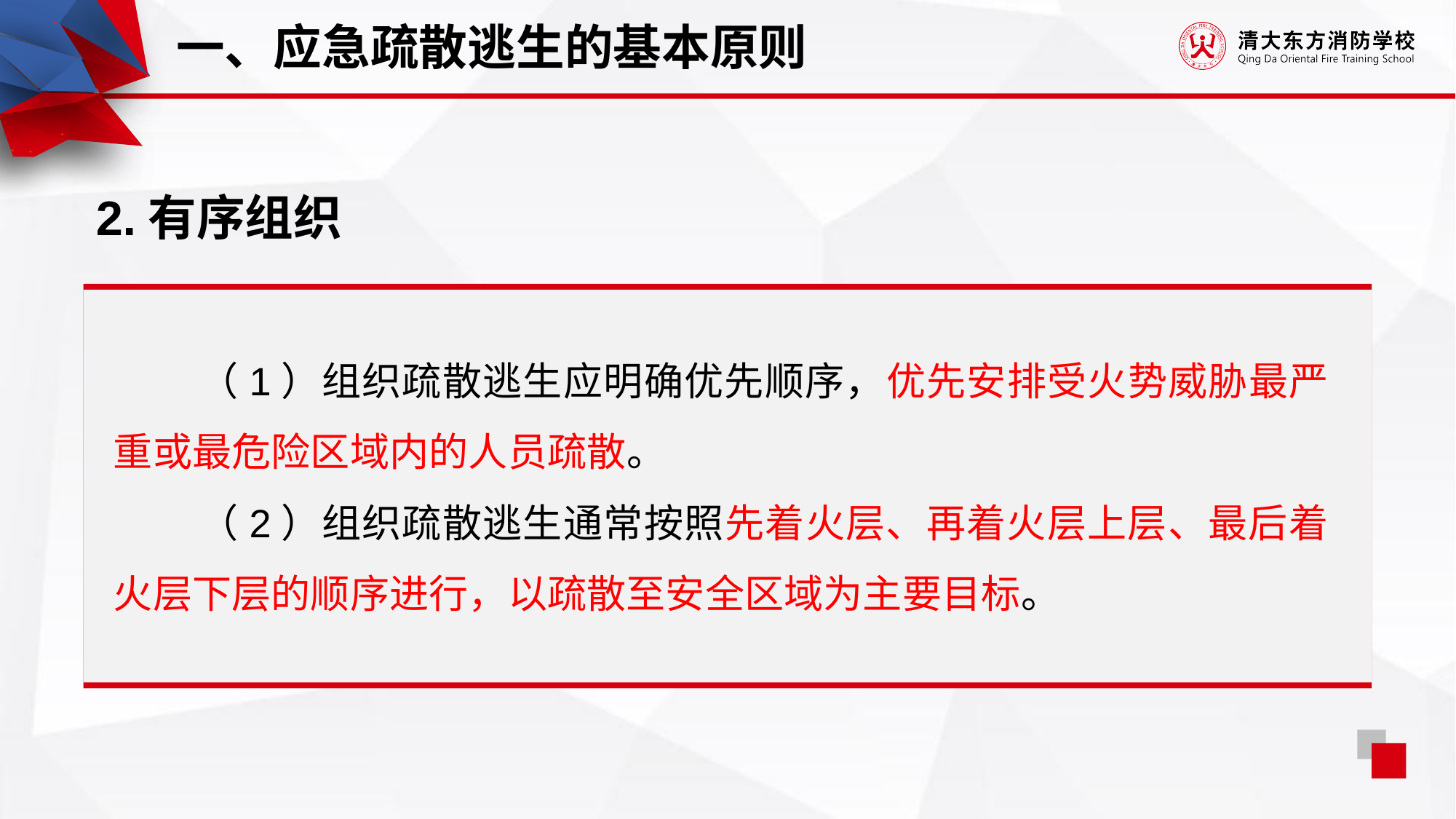

一、应急疏散逃生的基本原则

2.有序组织

（1）组织疏散逃生应明确优先顺序，优先安排受火势威胁最严重或最危险区域内的人员疏散。
（2）组织疏散逃生通常按照先着火层、再着火层上层、最后着火层下层的顺序进行，以疏散至安全区域为主要目标。